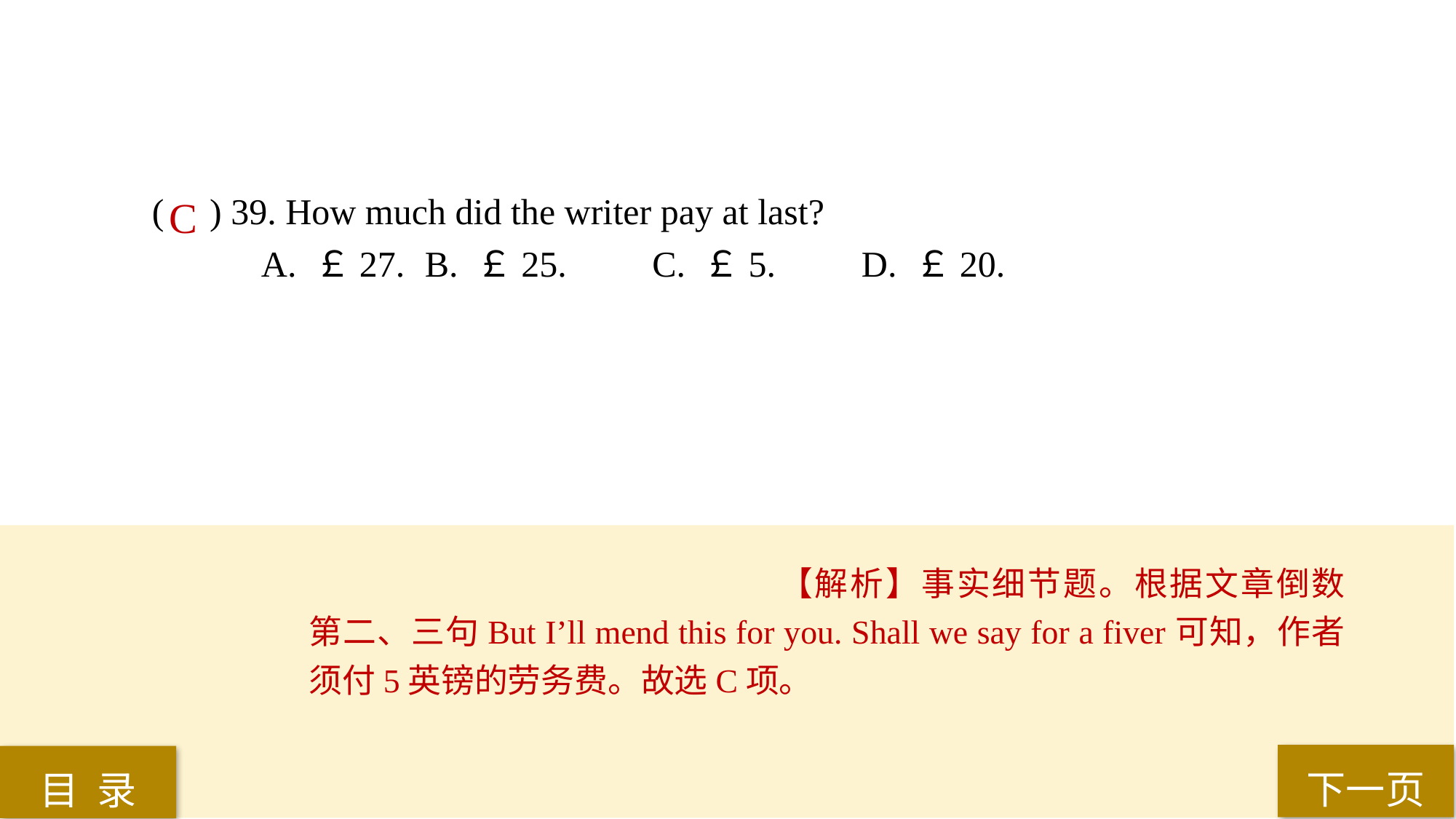

(     ) 39. How much did the writer pay at last?
A. ￡27. 	B. ￡25.	 C. ￡5. 	D. ￡20.
C
【解析】事实细节题。根据文章倒数第二、三句But I’ll mend this for you. Shall we say for a fiver可知，作者须付5英镑的劳务费。故选C项。